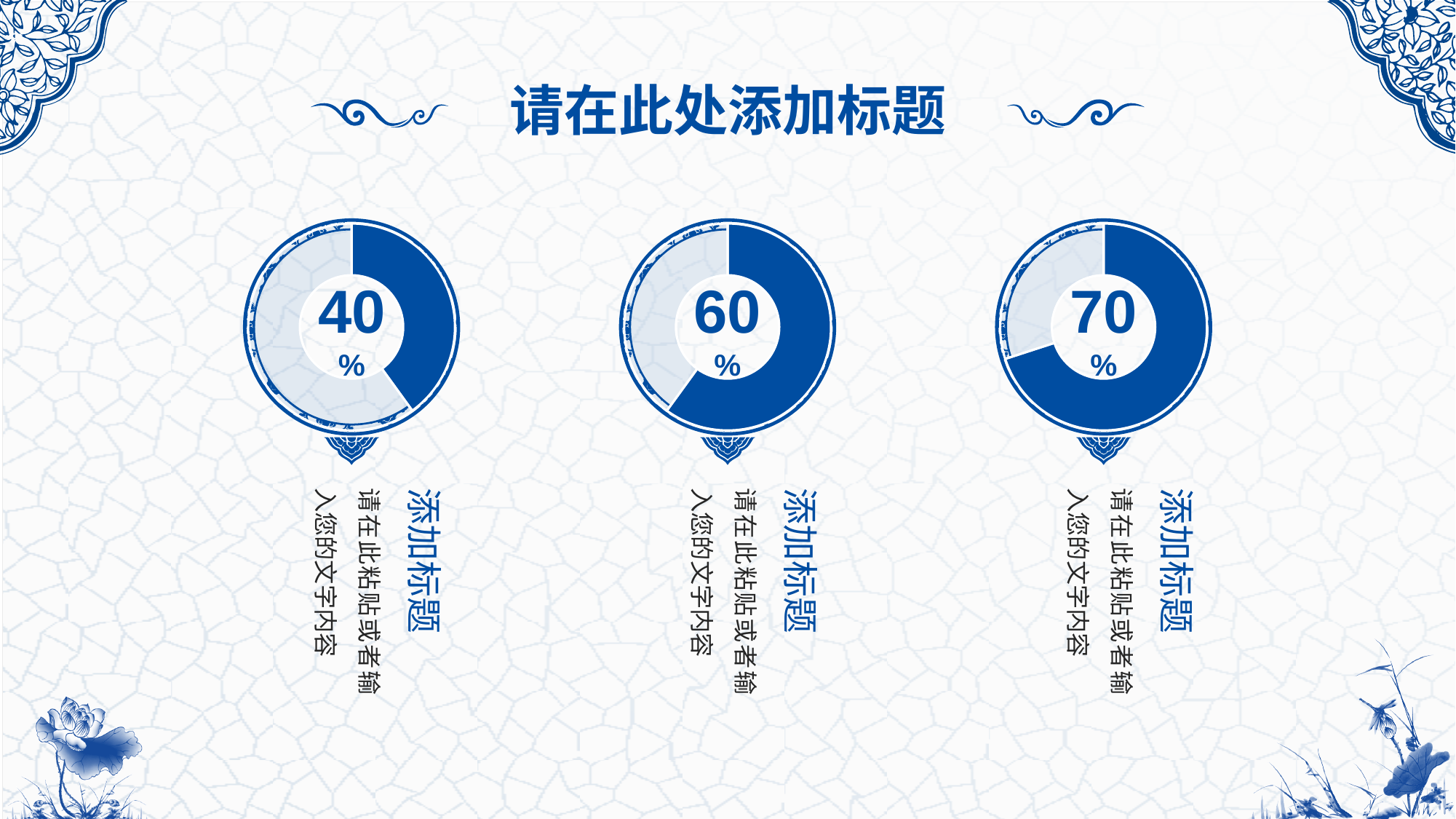

请在此处添加标题

### Chart

| Category | 销售额 |
|---|---|
| 数据 | 0.4 |
| 辅助 | 0.6000000000000004 |

### Chart

| Category | 销售额 |
|---|---|
| 数据 | 0.6000000000000004 |
| 辅助 | 0.4 |

### Chart

| Category | 销售额 |
|---|---|
| 数据 | 0.7000000000000004 |
| 辅助 | 0.3000000000000002 |
40%
60%
70%

请在此粘贴或者输入您的文字内容
添加标题
请在此粘贴或者输入您的文字内容
添加标题
请在此粘贴或者输入您的文字内容
添加标题